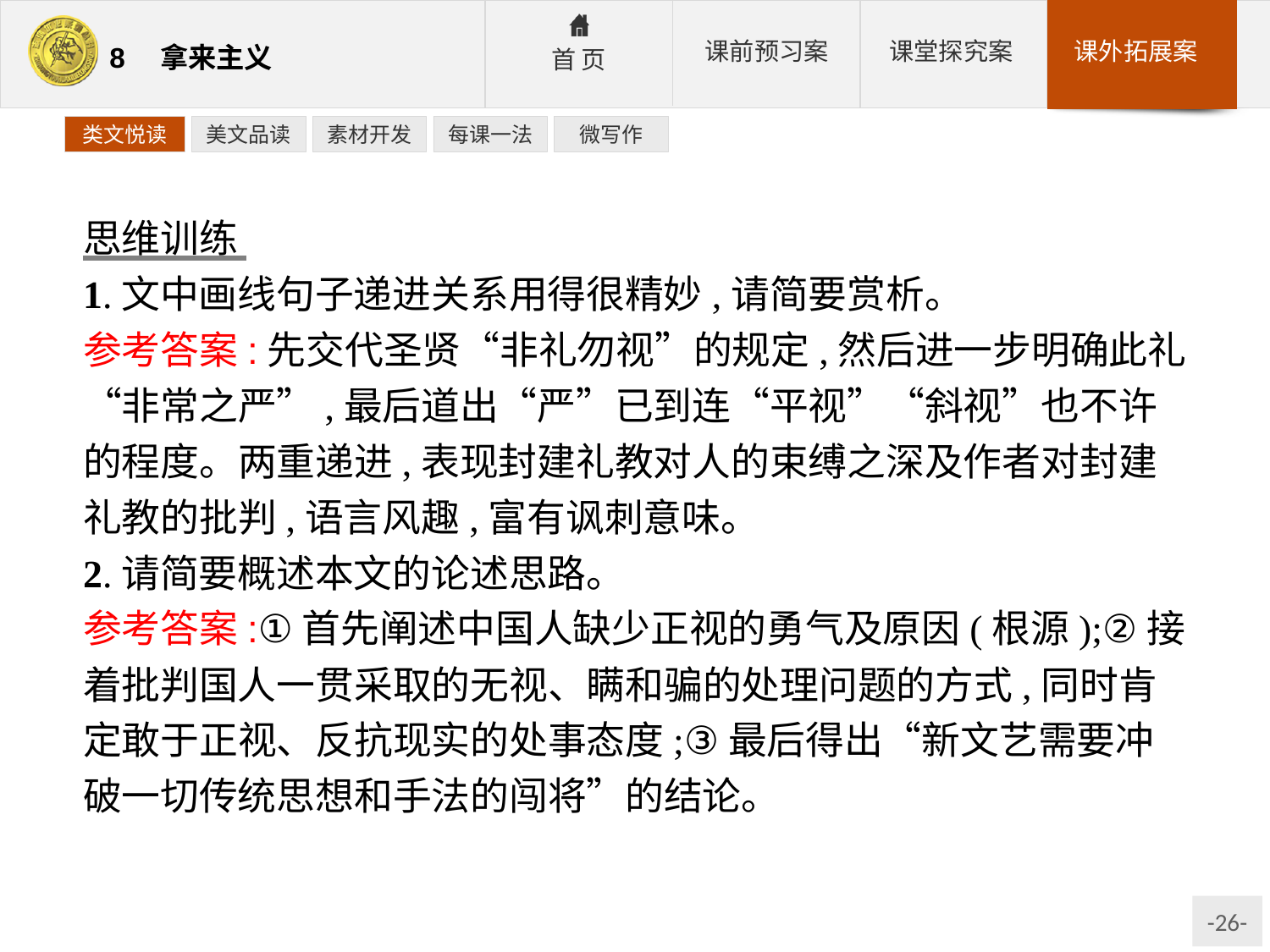

类文悦读
美文品读
素材开发
每课一法
微写作
思维训练
1.文中画线句子递进关系用得很精妙,请简要赏析。
参考答案:先交代圣贤“非礼勿视”的规定,然后进一步明确此礼“非常之严”,最后道出“严”已到连“平视”“斜视”也不许的程度。两重递进,表现封建礼教对人的束缚之深及作者对封建礼教的批判,语言风趣,富有讽刺意味。
2.请简要概述本文的论述思路。
参考答案:①首先阐述中国人缺少正视的勇气及原因(根源);②接着批判国人一贯采取的无视、瞒和骗的处理问题的方式,同时肯定敢于正视、反抗现实的处事态度;③最后得出“新文艺需要冲破一切传统思想和手法的闯将”的结论。